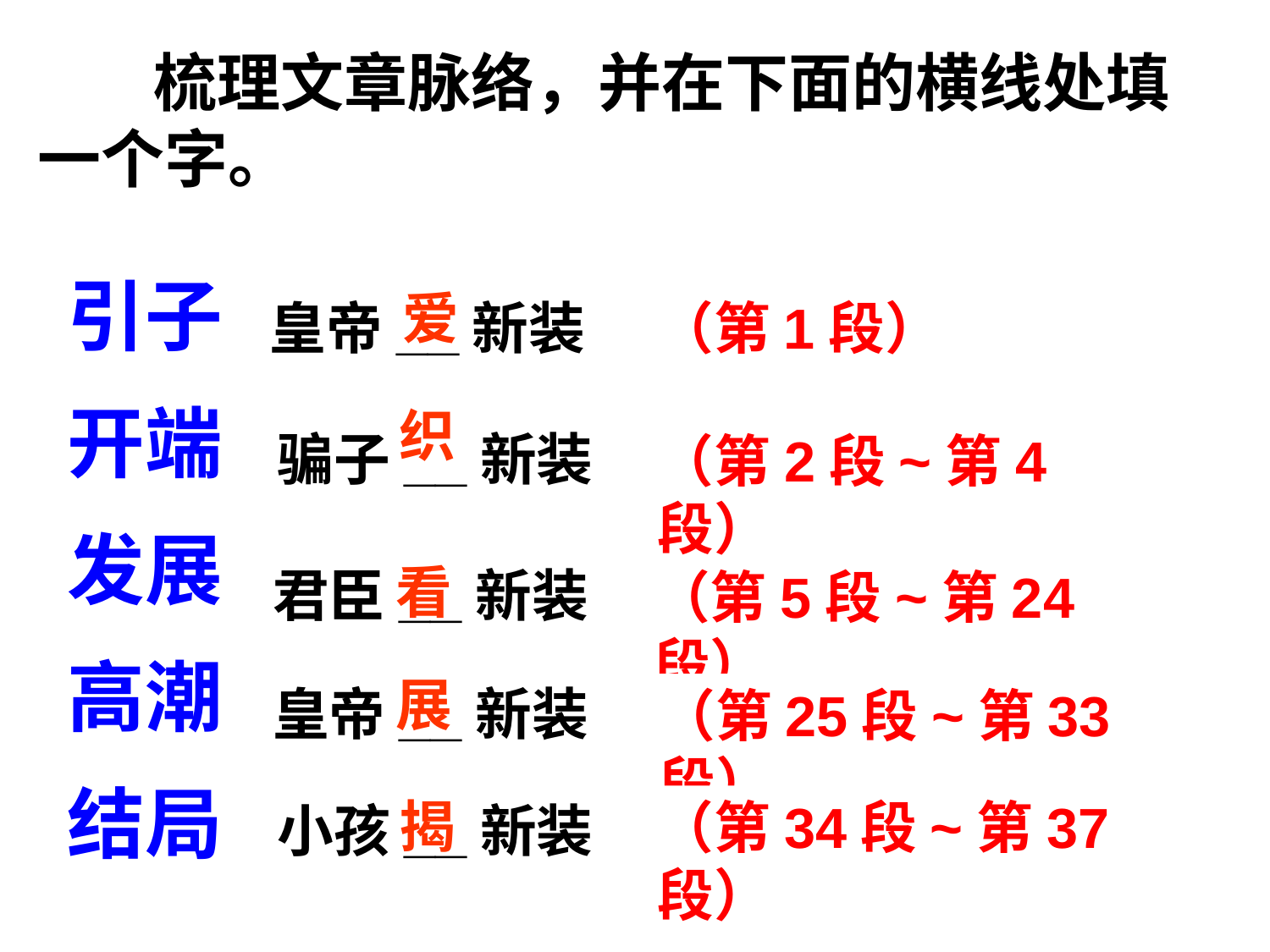

梳理文章脉络，并在下面的横线处填一个字。
爱
皇帝__新装
（第1段）
引子
开端
发展
高潮
结局

织
骗子__新装
（第2段~第4段）
看
君臣__新装
（第5段~第24段）
展
皇帝__新装
（第25段~第33段）
揭
（第34段~第37段）
小孩__新装